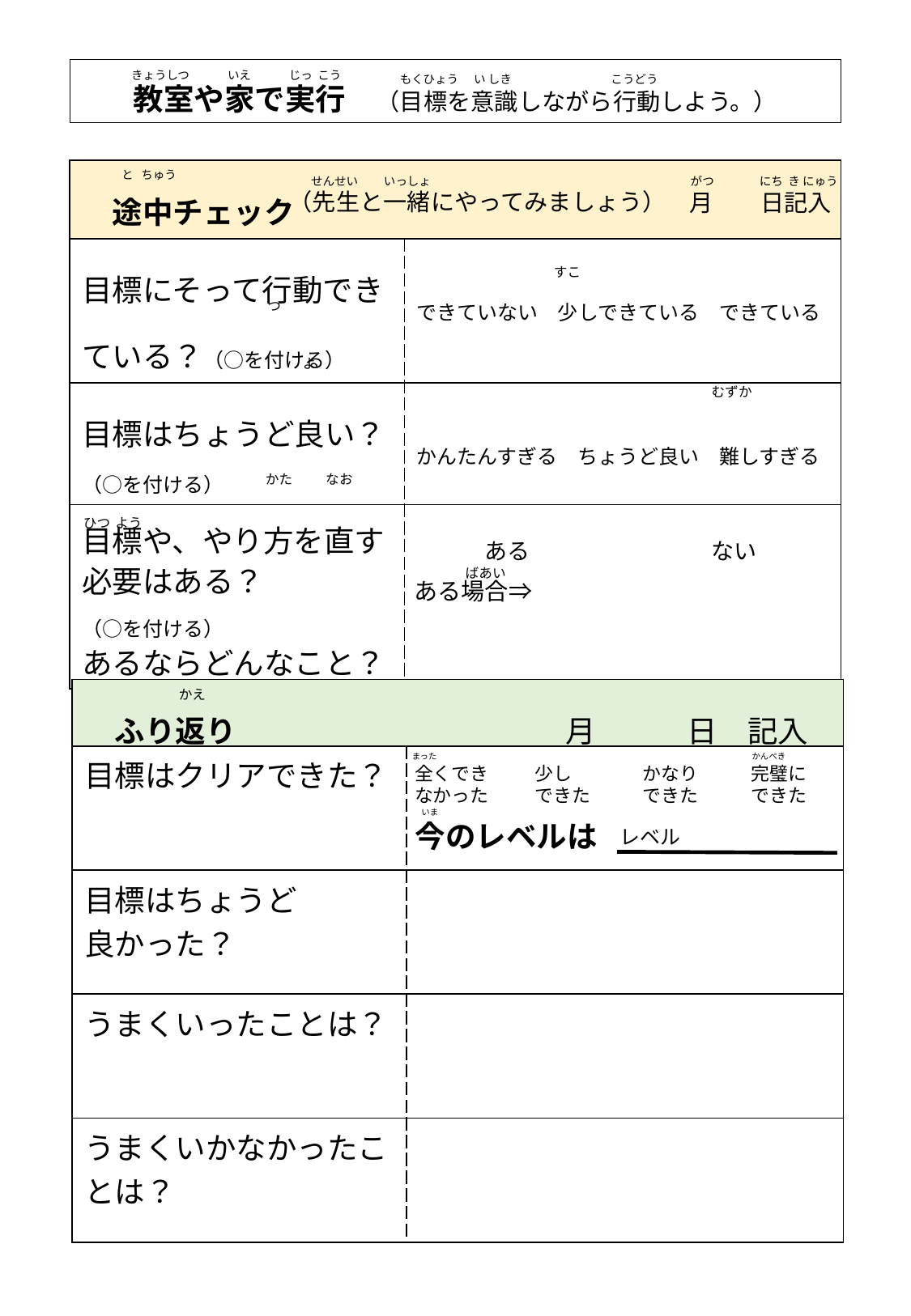

教室や家で実行　（目標を意識しながら行動しよう。）
きょうしつ
いえ
じっ  こう
もくひょう
い しき　　　　　　　　  こうどう
| 途中チェック |  |
| --- | --- |
| 目標にそって行動できている？（○を付ける） | できていない　少しできている　できている |
| 目標はちょうど良い？（○を付ける） | かんたんすぎる　ちょうど良い　難しすぎる |
| 目標や、やり方を直す必要はある？ （○を付ける） あるならどんなこと？ | ある　　　　　　　　ない |
と   ちゅう
がつ　　　     にち  き にゅう
せんせい　　　　　　  いっしょ
（先生と一緒にやってみましょう）
　　月　　日記入
すこ
つ
よ
むずか
かた　 　 なお
ひつ 　よう
　ばあい
ある場合⇒
| ふり返り　　　　 　　　月　　　日　記入 |  |
| --- | --- |
| 目標はクリアできた？ |  |
| 目標はちょうど 良かった？ |  |
| うまくいったことは？ |  |
| うまくいかなかったことは？ |  |
かえ
まった
かんぺき
全くできなかった
少し
できた
かなり
できた
完璧にできた
いま
今のレベルは
レベル